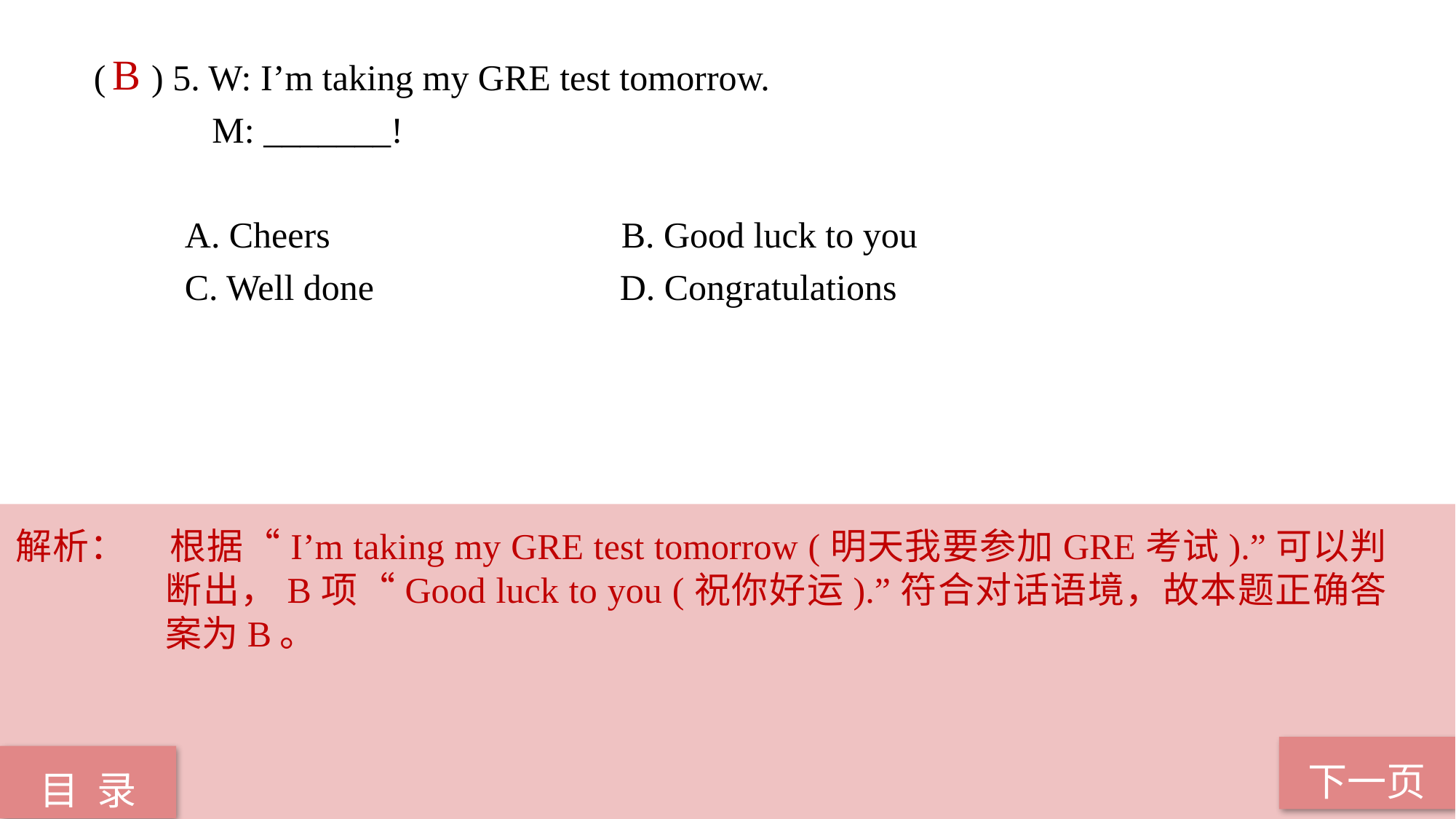

(     ) 5. W: I’m taking my GRE test tomorrow.
             M: _______!

          A. Cheers                                B. Good luck to you
          C. Well done                           D. Congratulations
B
解析：	根据“I’m taking my GRE test tomorrow (明天我要参加GRE考试).”可以判断出，B项“Good luck to you (祝你好运).”符合对话语境，故本题正确答案为B。
下一页